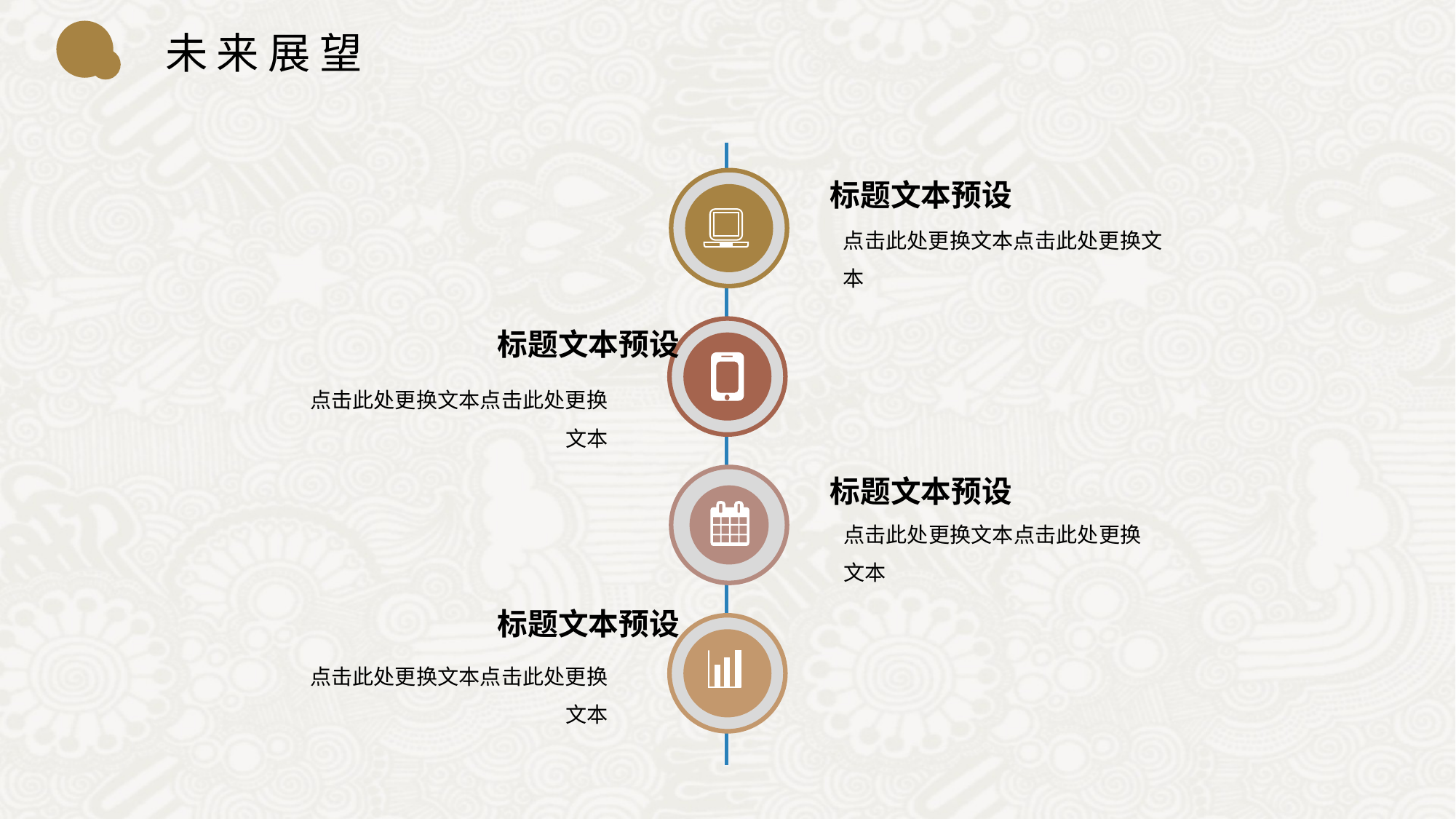

未来展望

标题文本预设

标题文本预设

标题文本预设
标题文本预设

点击此处更换文本点击此处更换文本
点击此处更换文本点击此处更换文本
点击此处更换文本点击此处更换文本
点击此处更换文本点击此处更换文本